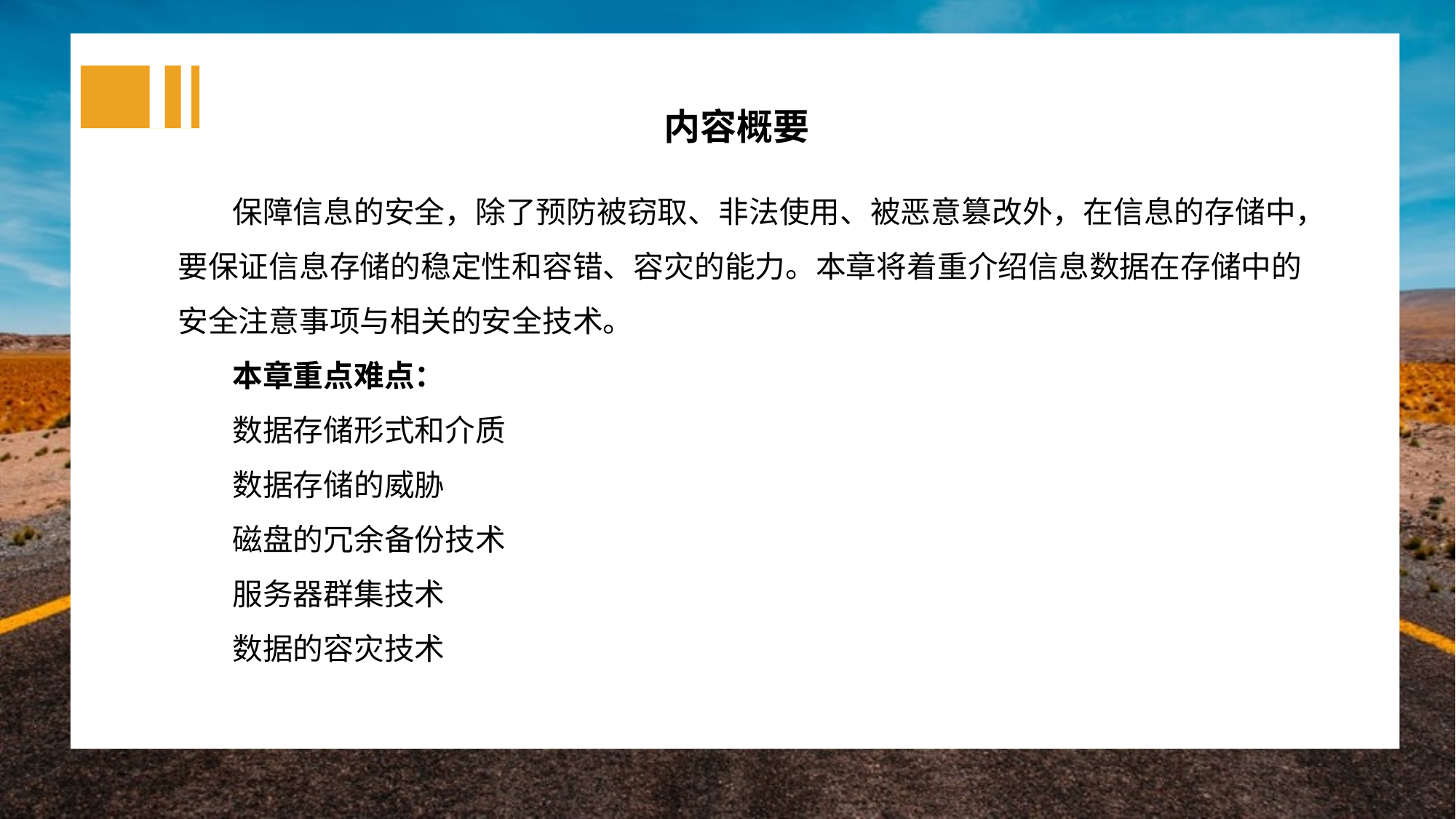

内容概要
保障信息的安全，除了预防被窃取、非法使用、被恶意篡改外，在信息的存储中，要保证信息存储的稳定性和容错、容灾的能力。本章将着重介绍信息数据在存储中的安全注意事项与相关的安全技术。
本章重点难点：
数据存储形式和介质
数据存储的威胁
磁盘的冗余备份技术
服务器群集技术
数据的容灾技术